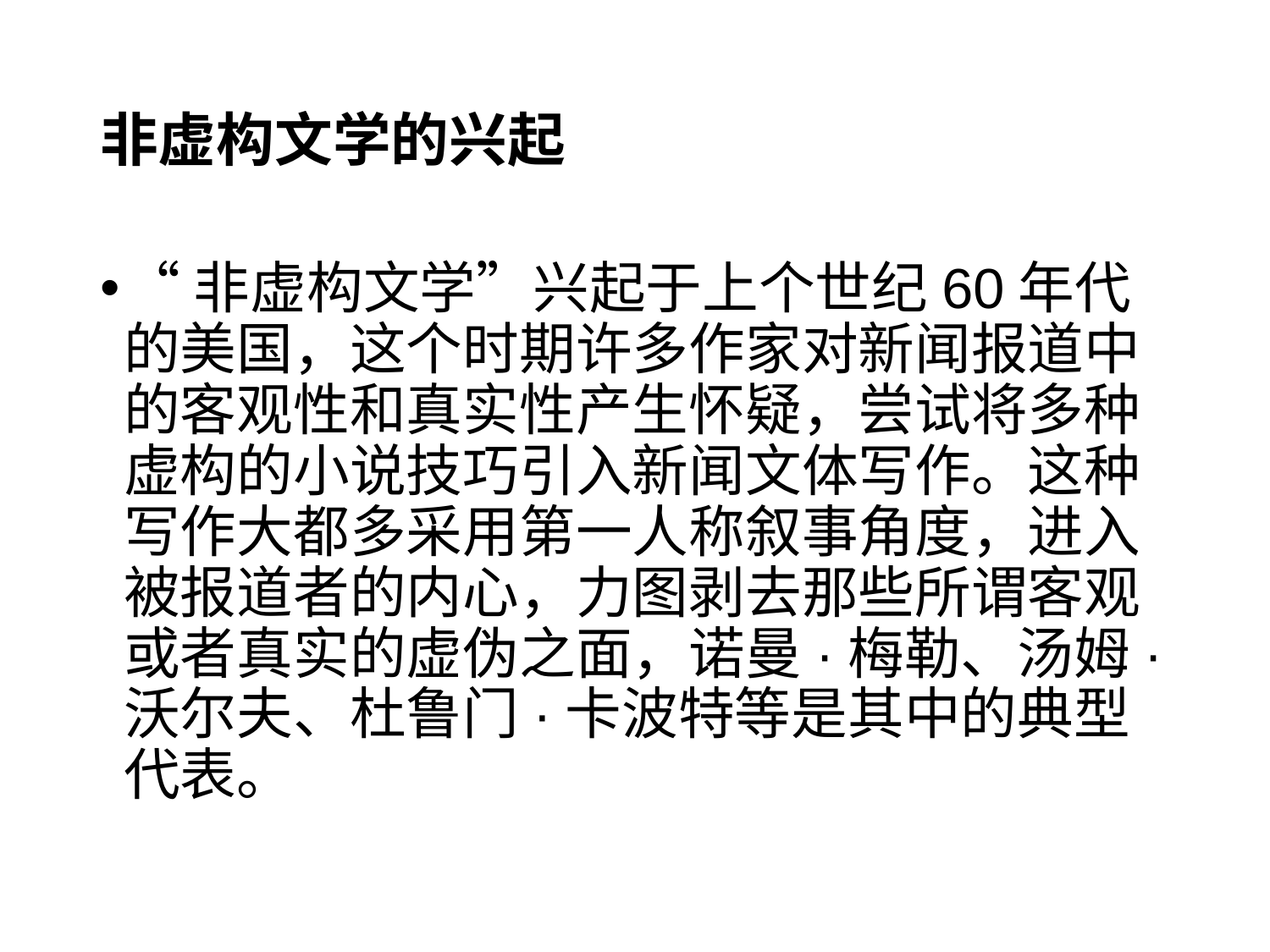

# 非虚构文学的兴起
“非虚构文学”兴起于上个世纪60年代的美国，这个时期许多作家对新闻报道中的客观性和真实性产生怀疑，尝试将多种虚构的小说技巧引入新闻文体写作。这种写作大都多采用第一人称叙事角度，进入被报道者的内心，力图剥去那些所谓客观或者真实的虚伪之面，诺曼·梅勒、汤姆·沃尔夫、杜鲁门·卡波特等是其中的典型代表。